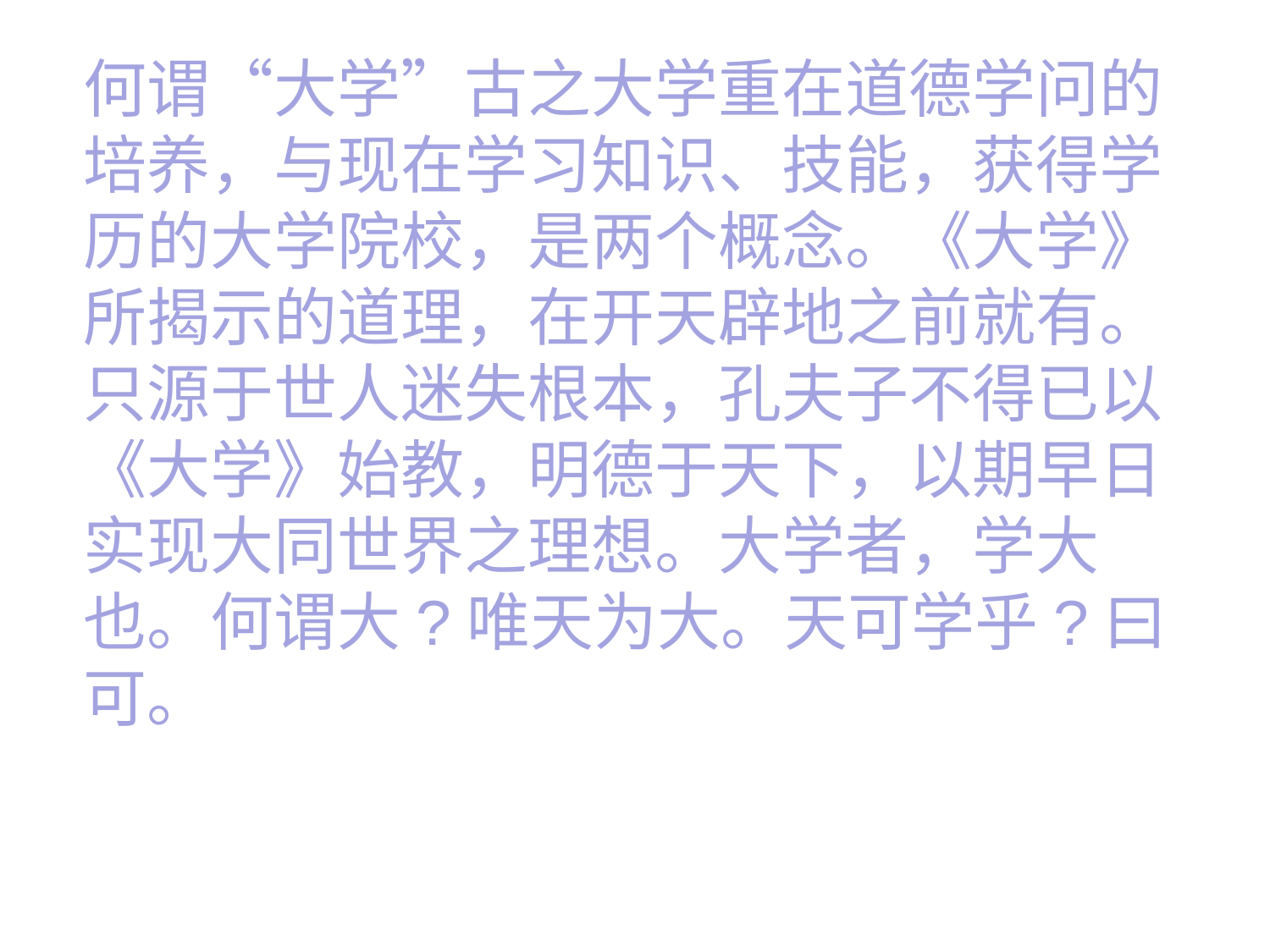

何谓“大学”古之大学重在道德学问的培养，与现在学习知识、技能，获得学历的大学院校，是两个概念。《大学》所揭示的道理，在开天辟地之前就有。只源于世人迷失根本，孔夫子不得已以《大学》始教，明德于天下，以期早日实现大同世界之理想。大学者，学大也。何谓大?唯天为大。天可学乎?曰可。